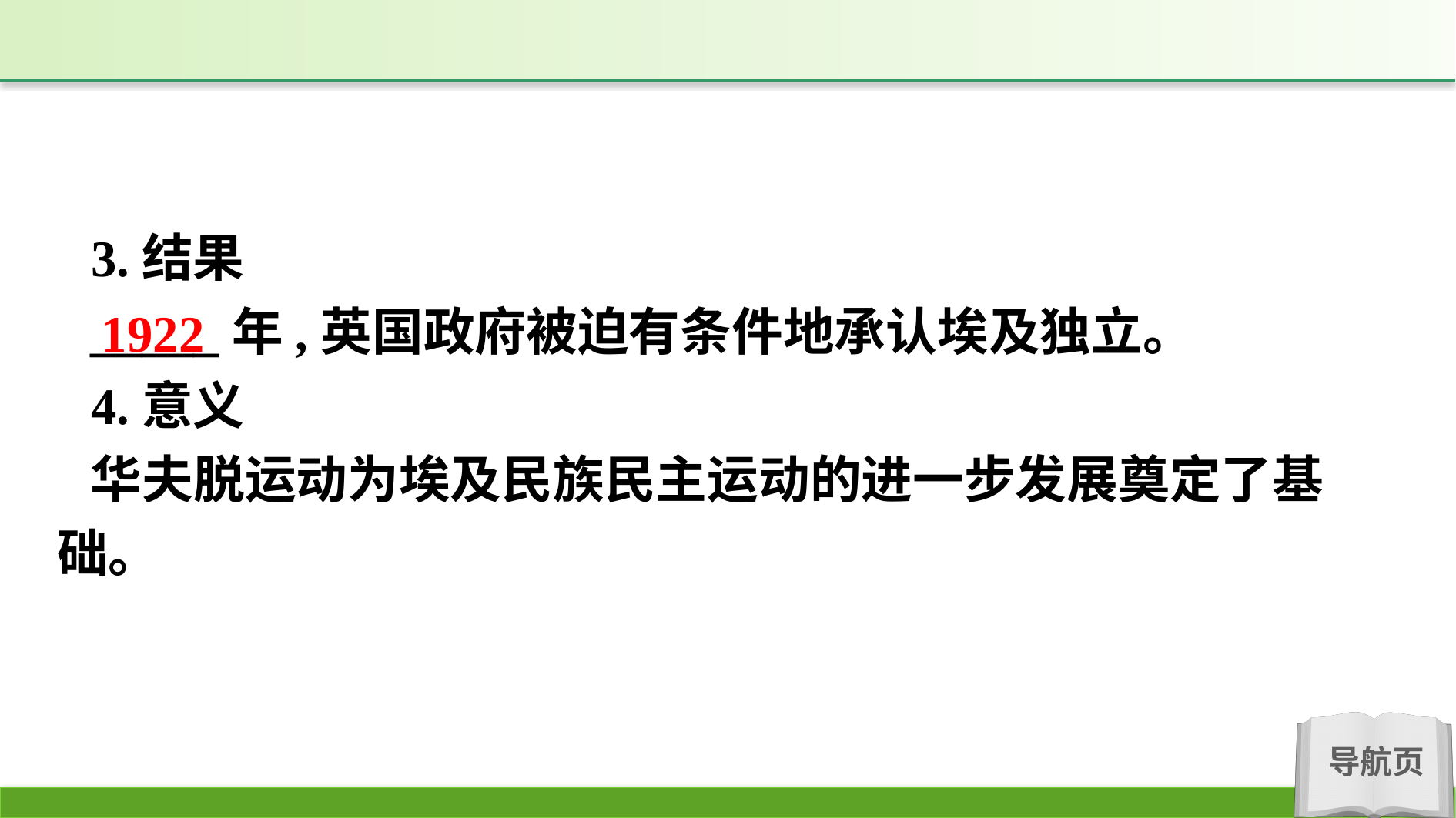

3.结果
_____年,英国政府被迫有条件地承认埃及独立。
4.意义
华夫脱运动为埃及民族民主运动的进一步发展奠定了基础。
1922